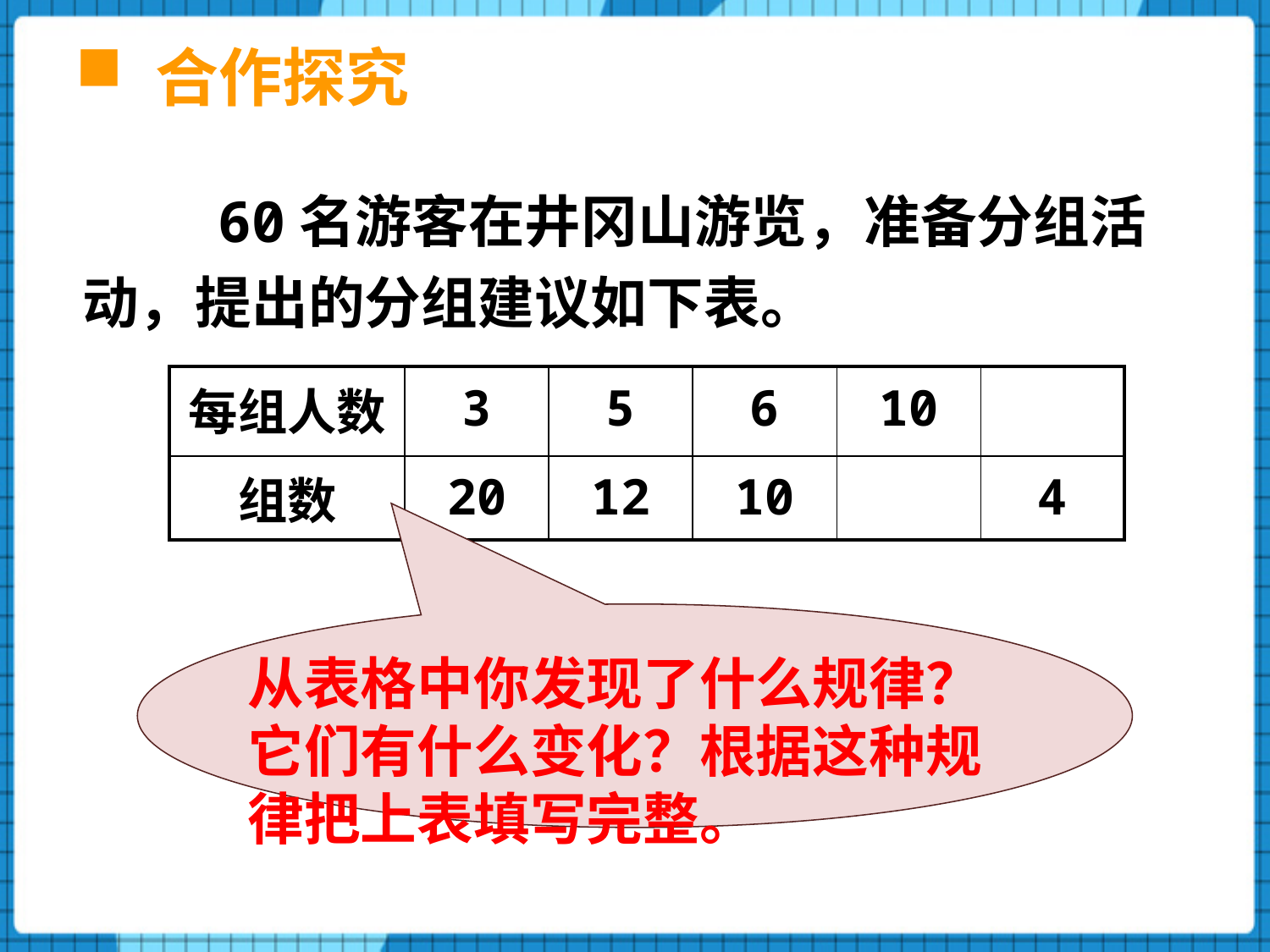

合作探究
    60名游客在井冈山游览，准备分组活动，提出的分组建议如下表。

| 每组人数 | 3 | 5 | 6 | 10 |  |
| --- | --- | --- | --- | --- | --- |
| 组数 | 20 | 12 | 10 |  | 4 |

从表格中你发现了什么规律？它们有什么变化？根据这种规律把上表填写完整。